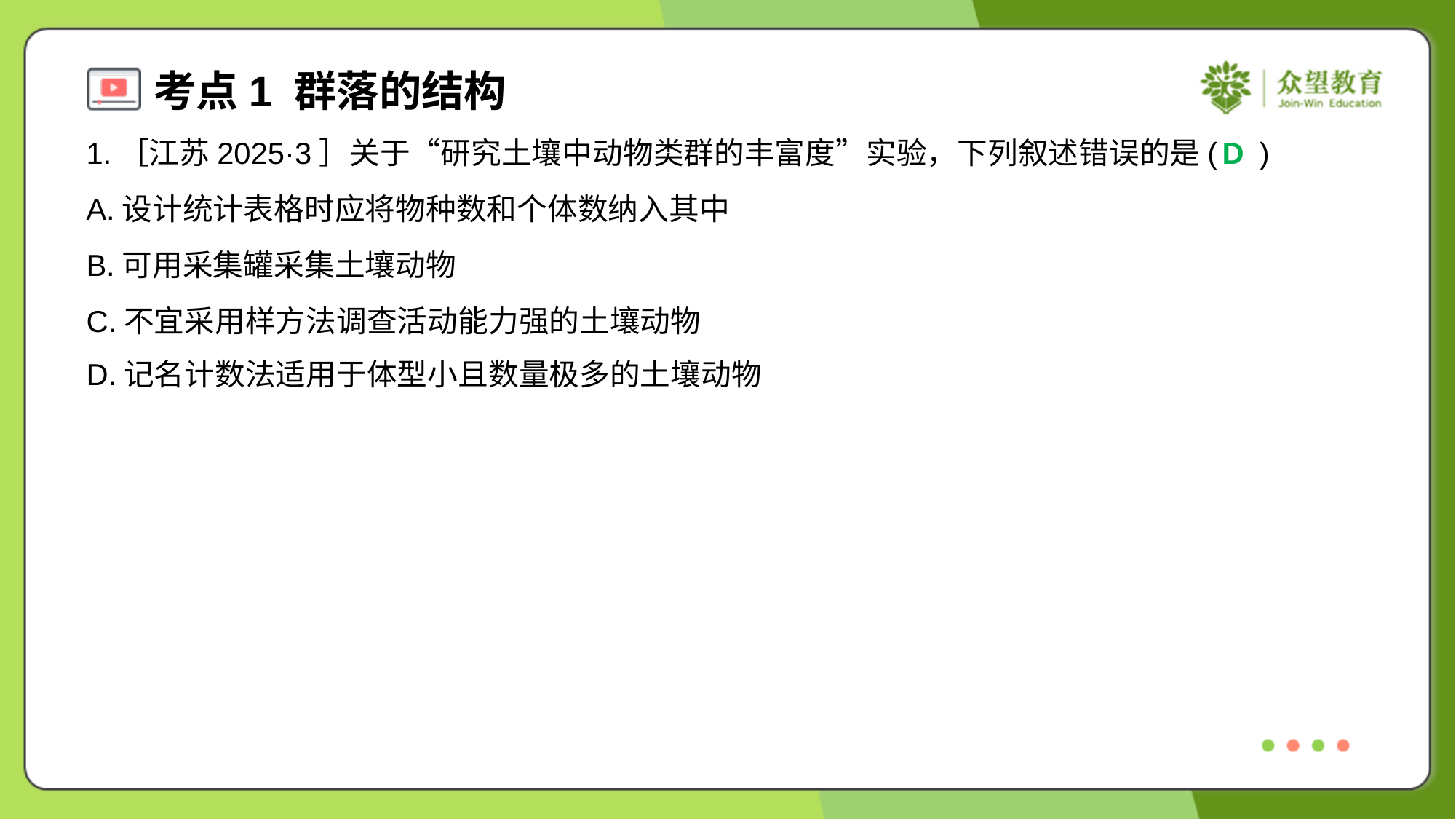

1.［江苏2025·3］关于“研究土壤中动物类群的丰富度”实验，下列叙述错误的是(     )
D
A.设计统计表格时应将物种数和个体数纳入其中
B.可用采集罐采集土壤动物
C.不宜采用样方法调查活动能力强的土壤动物
D.记名计数法适用于体型小且数量极多的土壤动物